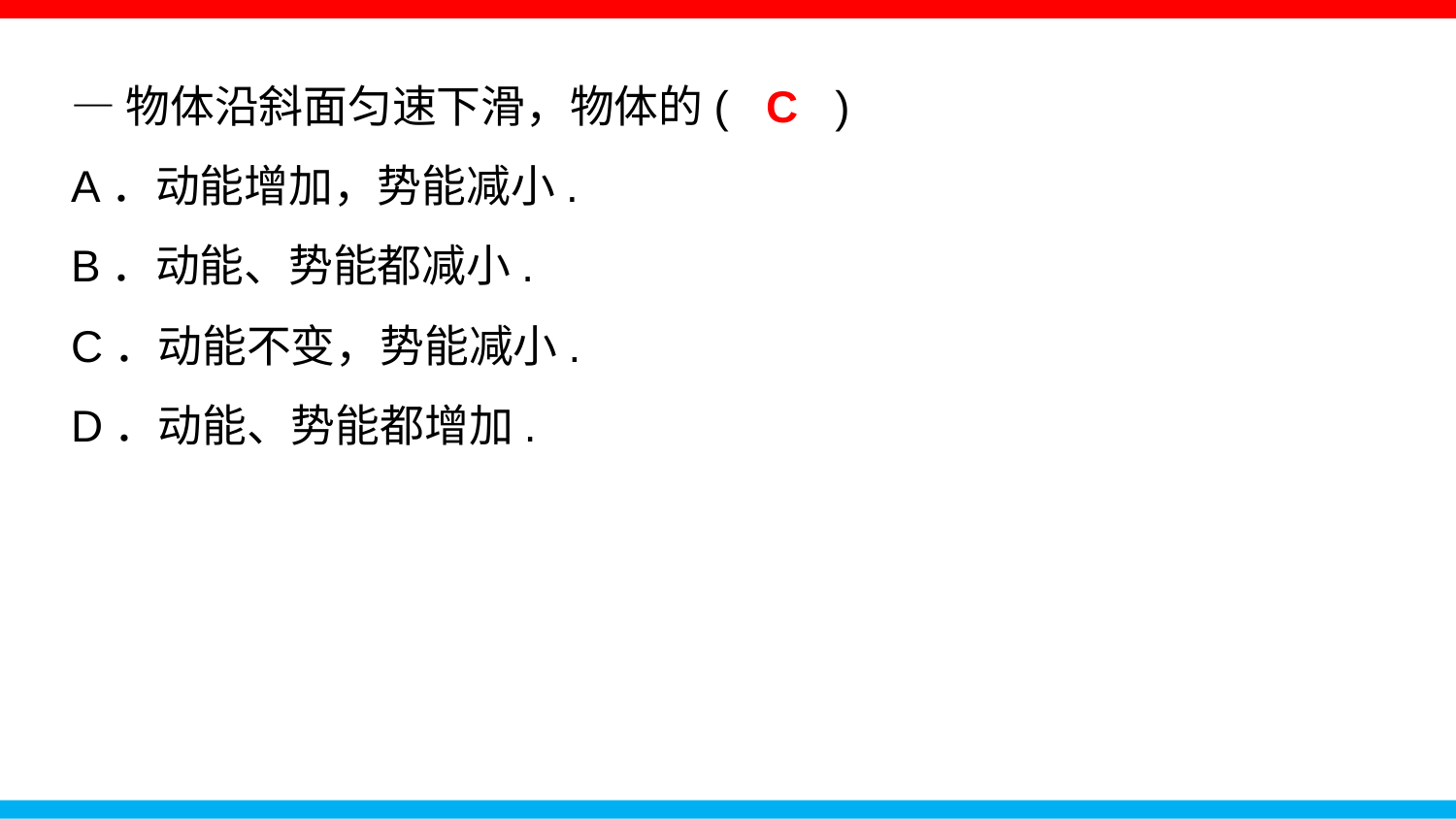

—物体沿斜面匀速下滑，物体的(   C   )
A．动能增加，势能减小.
B．动能、势能都减小.
C．动能不变，势能减小.
D．动能、势能都增加.